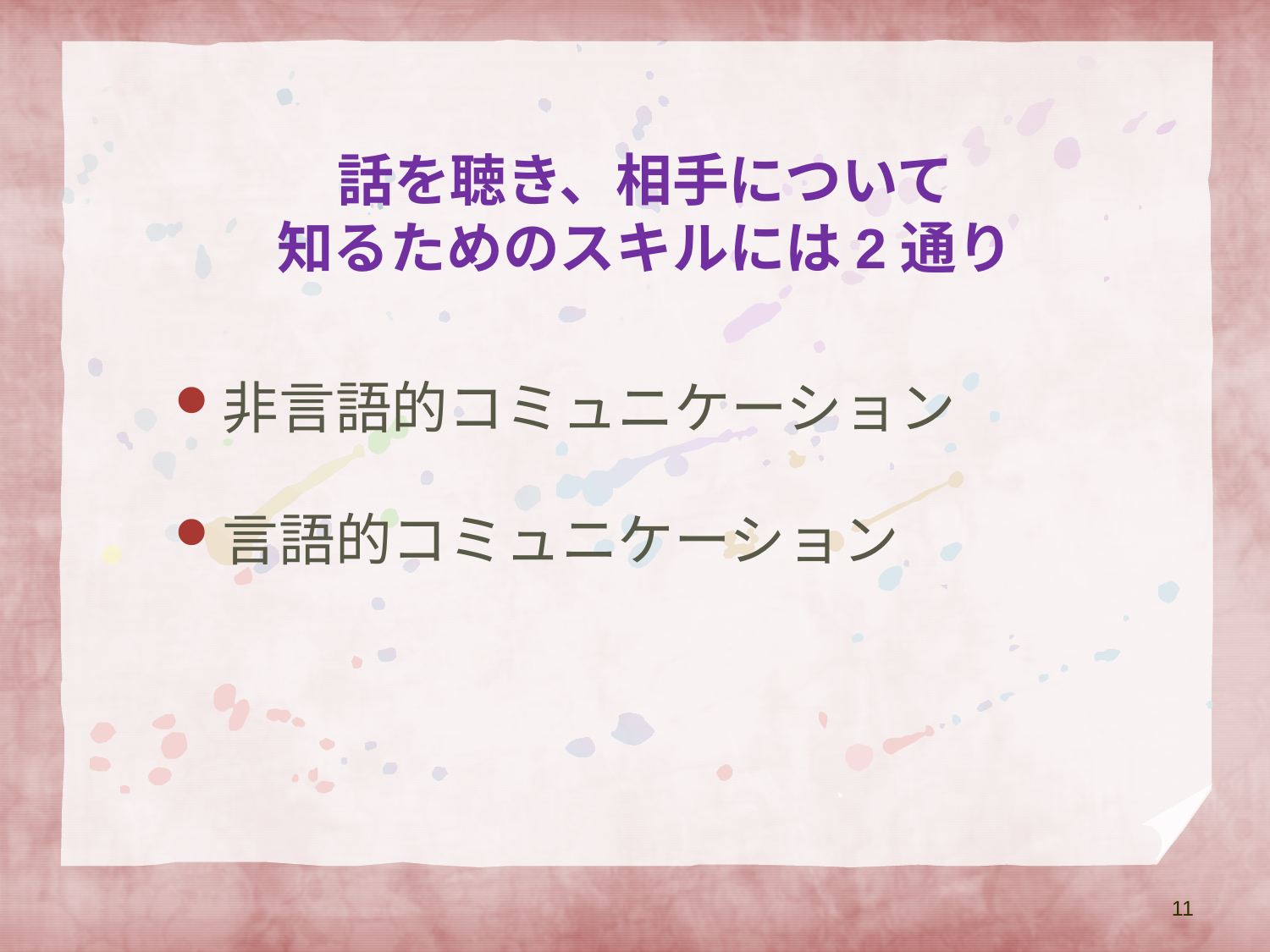

# 話を聴き、相手について 知るためのスキルには2通り
非言語的コミュニケーション
言語的コミュニケーション
11